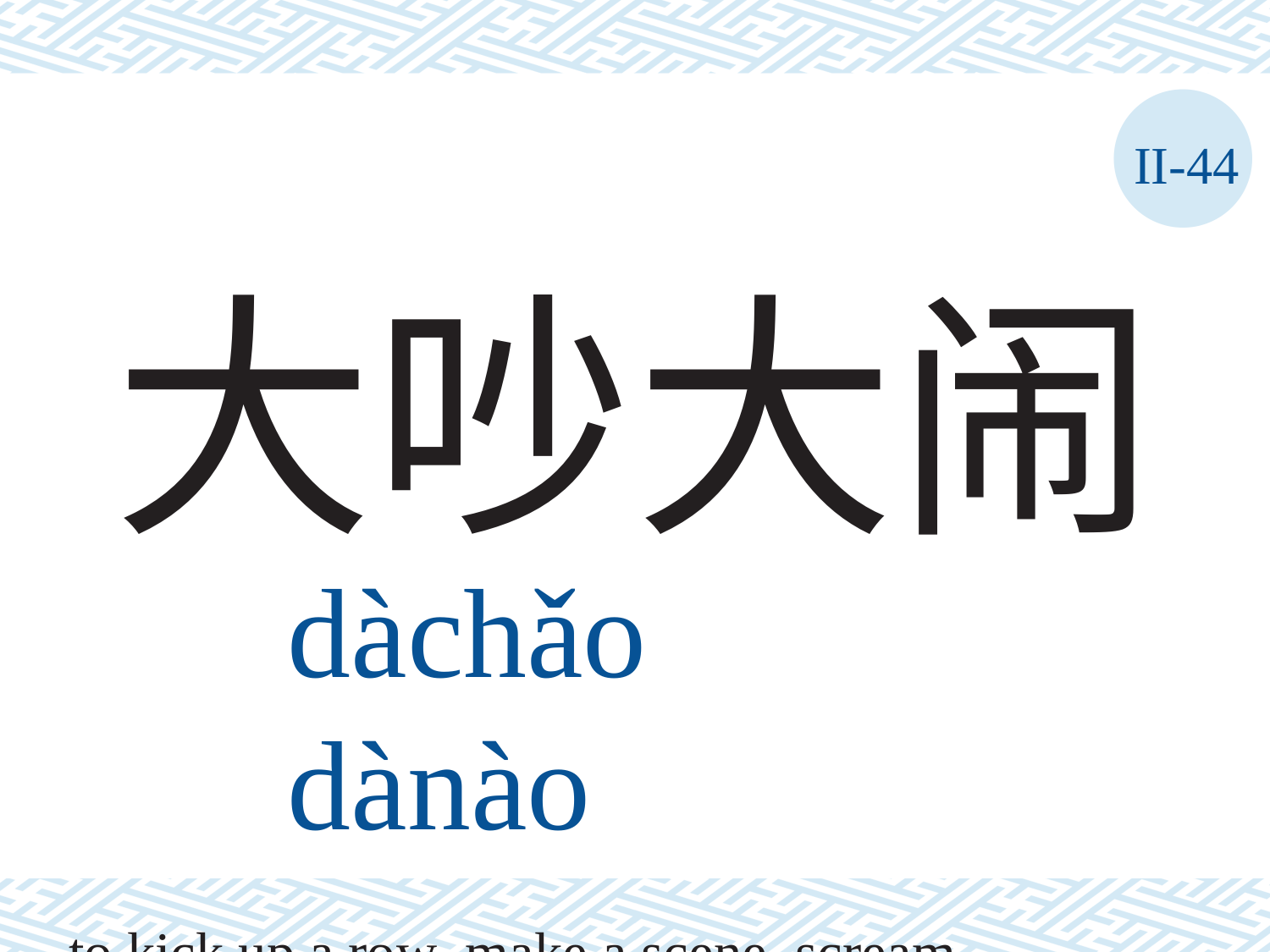

II-44
大吵大闹
dàchǎo	dànào

to kick up a row, make a scene, scream bloody murder